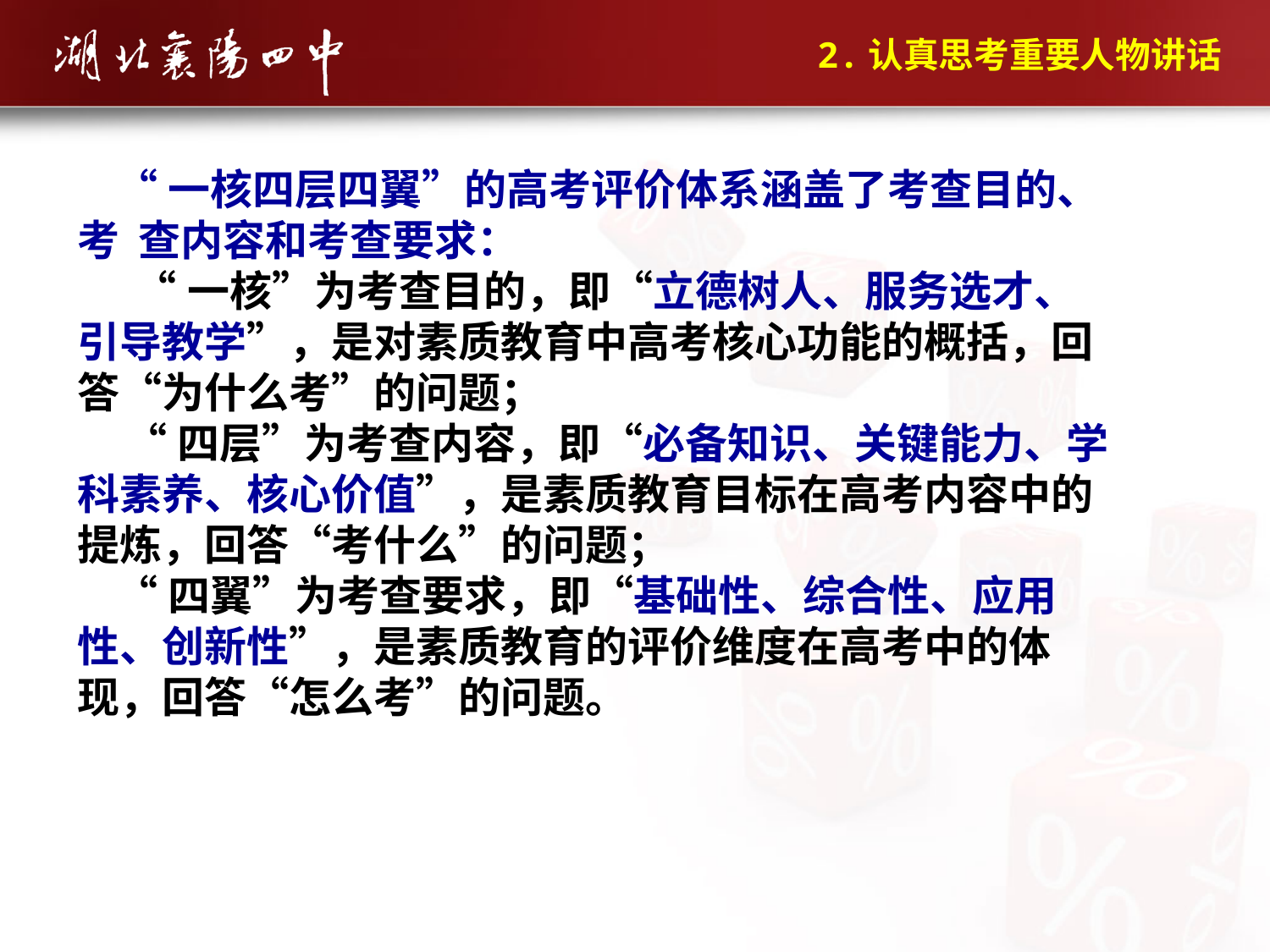

2.认真思考重要人物讲话
    “一核四层四翼”的高考评价体系涵盖了考查目的、考  查内容和考查要求：
      “一核”为考查目的，即“立德树人、服务选才、引导教学”，是对素质教育中高考核心功能的概括，回答“为什么考”的问题；
     “四层”为考查内容，即“必备知识、关键能力、学科素养、核心价值”，是素质教育目标在高考内容中的提炼，回答“考什么”的问题；
    “四翼”为考查要求，即“基础性、综合性、应用性、创新性”，是素质教育的评价维度在高考中的体现，回答“怎么考”的问题。